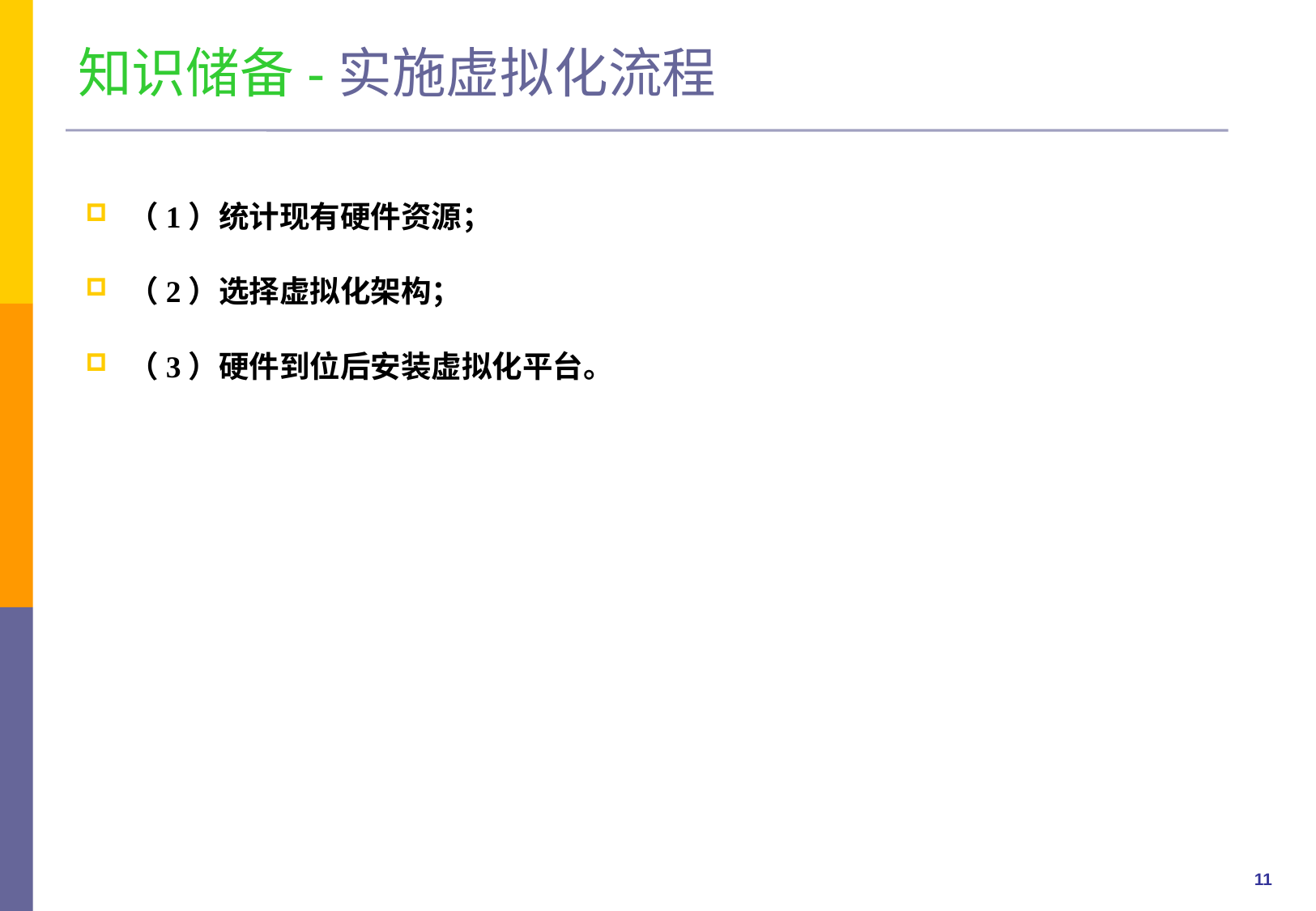

知识储备-实施虚拟化流程
（1）统计现有硬件资源；
（2）选择虚拟化架构；
（3）硬件到位后安装虚拟化平台。

11